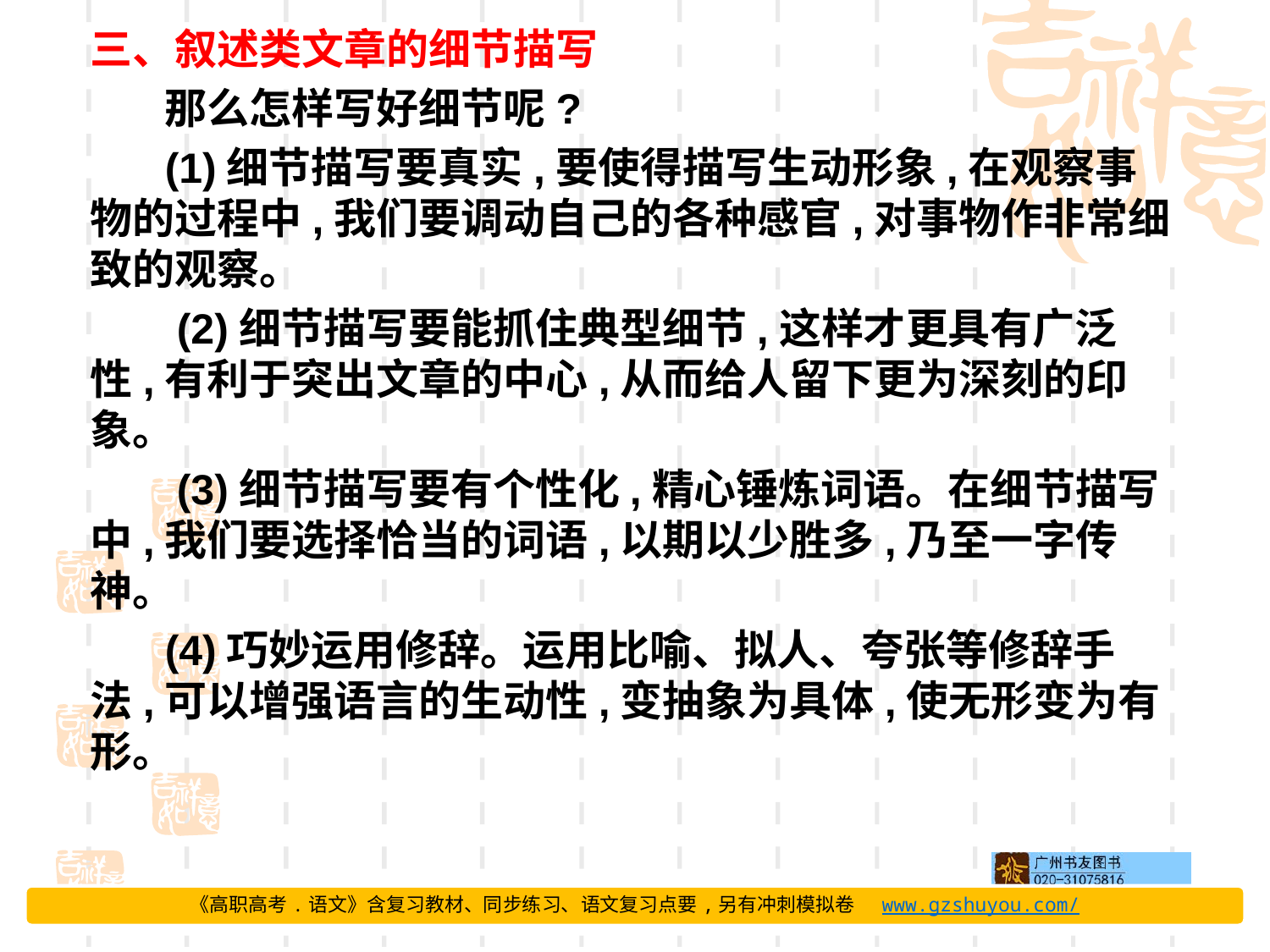

三、叙述类文章的细节描写
那么怎样写好细节呢?
(1)细节描写要真实,要使得描写生动形象,在观察事物的过程中,我们要调动自己的各种感官,对事物作非常细致的观察。
 (2)细节描写要能抓住典型细节,这样才更具有广泛性,有利于突出文章的中心,从而给人留下更为深刻的印象。
 (3)细节描写要有个性化,精心锤炼词语。在细节描写中,我们要选择恰当的词语,以期以少胜多,乃至一字传神。
(4)巧妙运用修辞。运用比喻、拟人、夸张等修辞手法,可以增强语言的生动性,变抽象为具体,使无形变为有形。